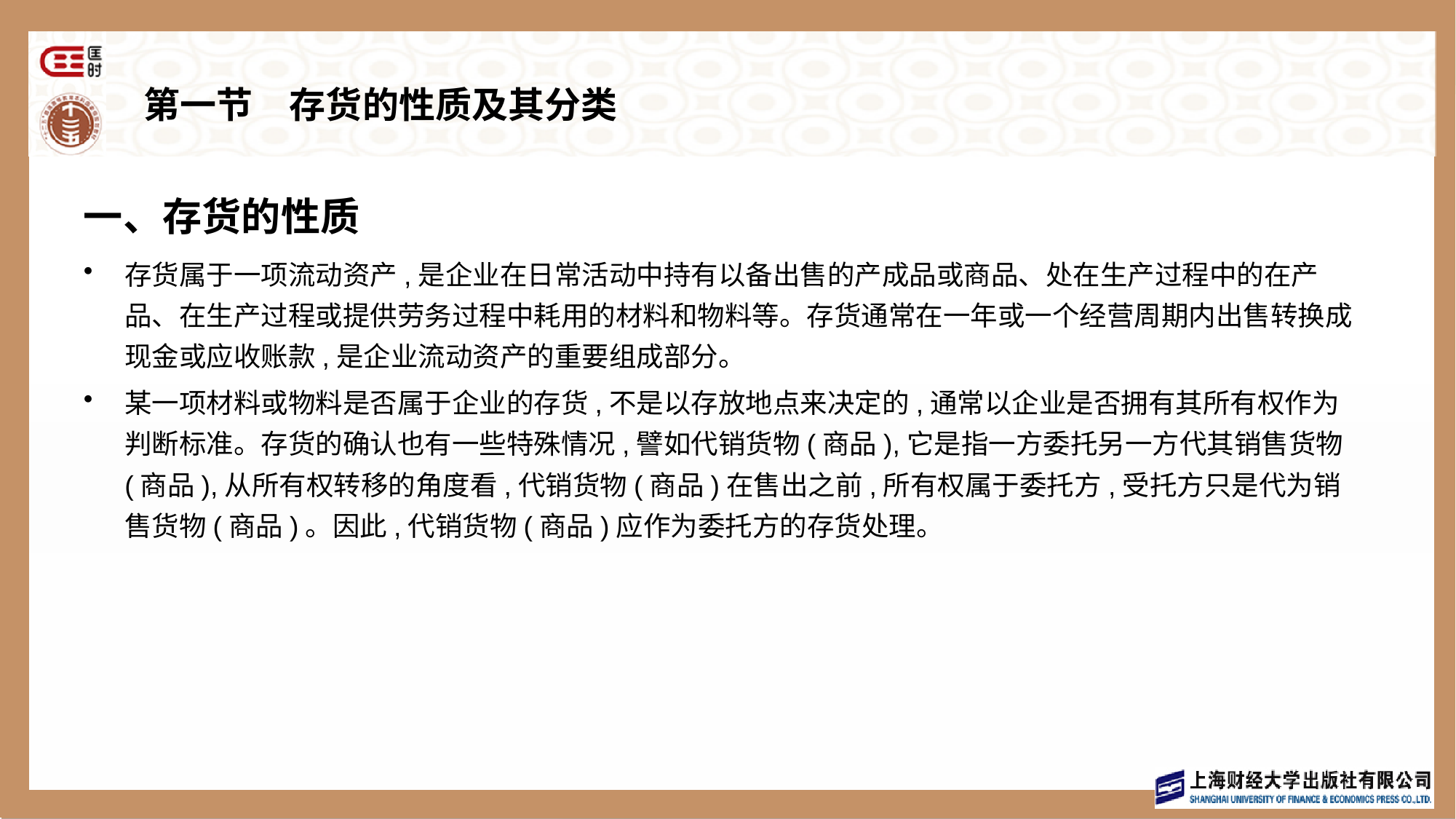

# 第一节　存货的性质及其分类
一、存货的性质
存货属于一项流动资产,是企业在日常活动中持有以备出售的产成品或商品、处在生产过程中的在产品、在生产过程或提供劳务过程中耗用的材料和物料等。存货通常在一年或一个经营周期内出售转换成现金或应收账款,是企业流动资产的重要组成部分。
某一项材料或物料是否属于企业的存货,不是以存放地点来决定的,通常以企业是否拥有其所有权作为判断标准。存货的确认也有一些特殊情况,譬如代销货物(商品),它是指一方委托另一方代其销售货物(商品),从所有权转移的角度看,代销货物(商品)在售出之前,所有权属于委托方,受托方只是代为销售货物(商品)。因此,代销货物(商品)应作为委托方的存货处理。